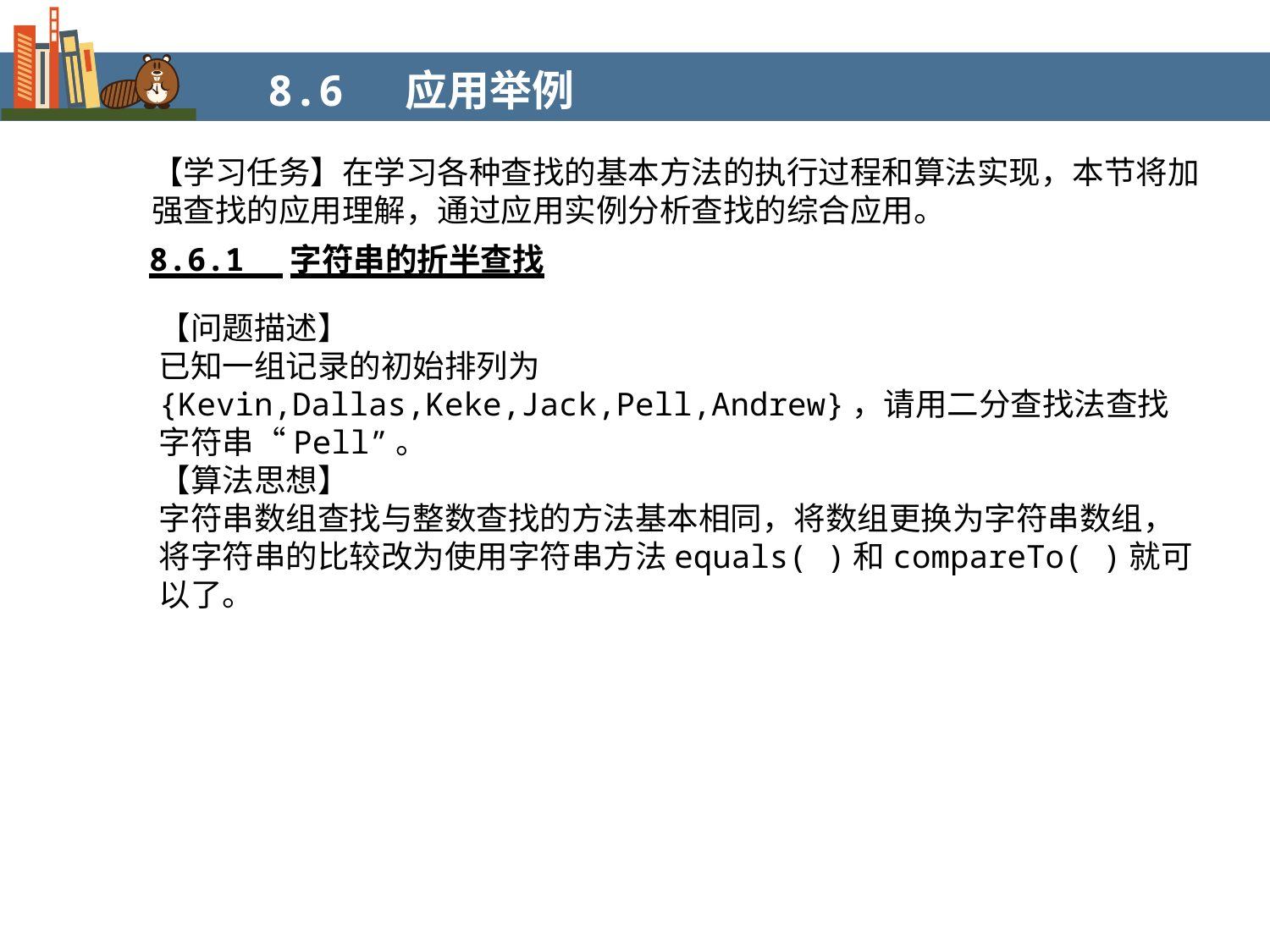

8.6  应用举例
【学习任务】在学习各种查找的基本方法的执行过程和算法实现，本节将加强查找的应用理解，通过应用实例分析查找的综合应用。
8.6.1  字符串的折半查找

【问题描述】
已知一组记录的初始排列为{Kevin,Dallas,Keke,Jack,Pell,Andrew}，请用二分查找法查找字符串“Pell”。
【算法思想】
字符串数组查找与整数查找的方法基本相同，将数组更换为字符串数组，将字符串的比较改为使用字符串方法equals( )和compareTo( )就可以了。